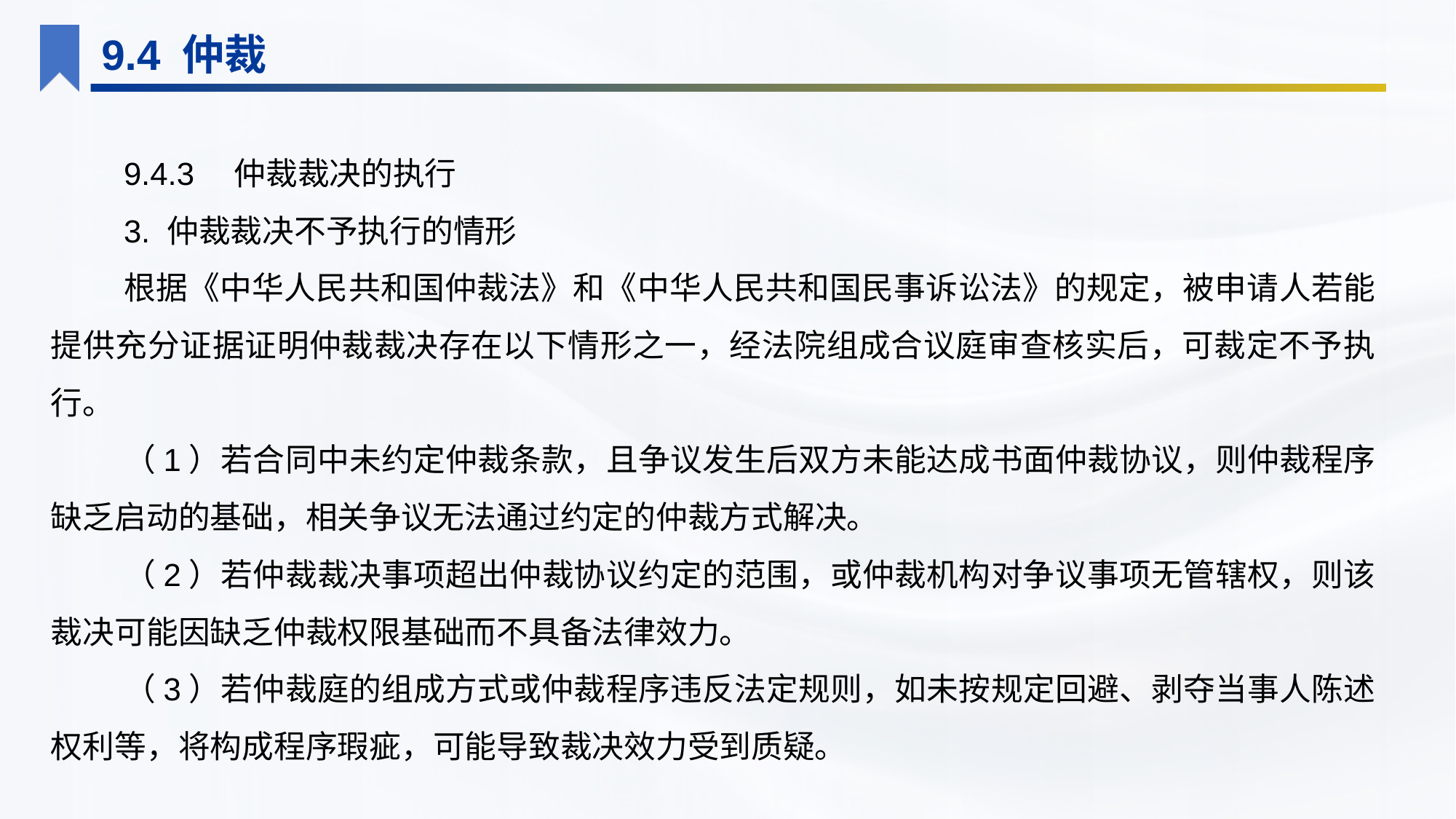

9.4 仲裁
9.4.3　仲裁裁决的执行
3. 仲裁裁决不予执行的情形
根据《中华人民共和国仲裁法》和《中华人民共和国民事诉讼法》的规定，被申请人若能提供充分证据证明仲裁裁决存在以下情形之一，经法院组成合议庭审查核实后，可裁定不予执行。
（1）若合同中未约定仲裁条款，且争议发生后双方未能达成书面仲裁协议，则仲裁程序缺乏启动的基础，相关争议无法通过约定的仲裁方式解决。
（2）若仲裁裁决事项超出仲裁协议约定的范围，或仲裁机构对争议事项无管辖权，则该裁决可能因缺乏仲裁权限基础而不具备法律效力。
（3）若仲裁庭的组成方式或仲裁程序违反法定规则，如未按规定回避、剥夺当事人陈述权利等，将构成程序瑕疵，可能导致裁决效力受到质疑。